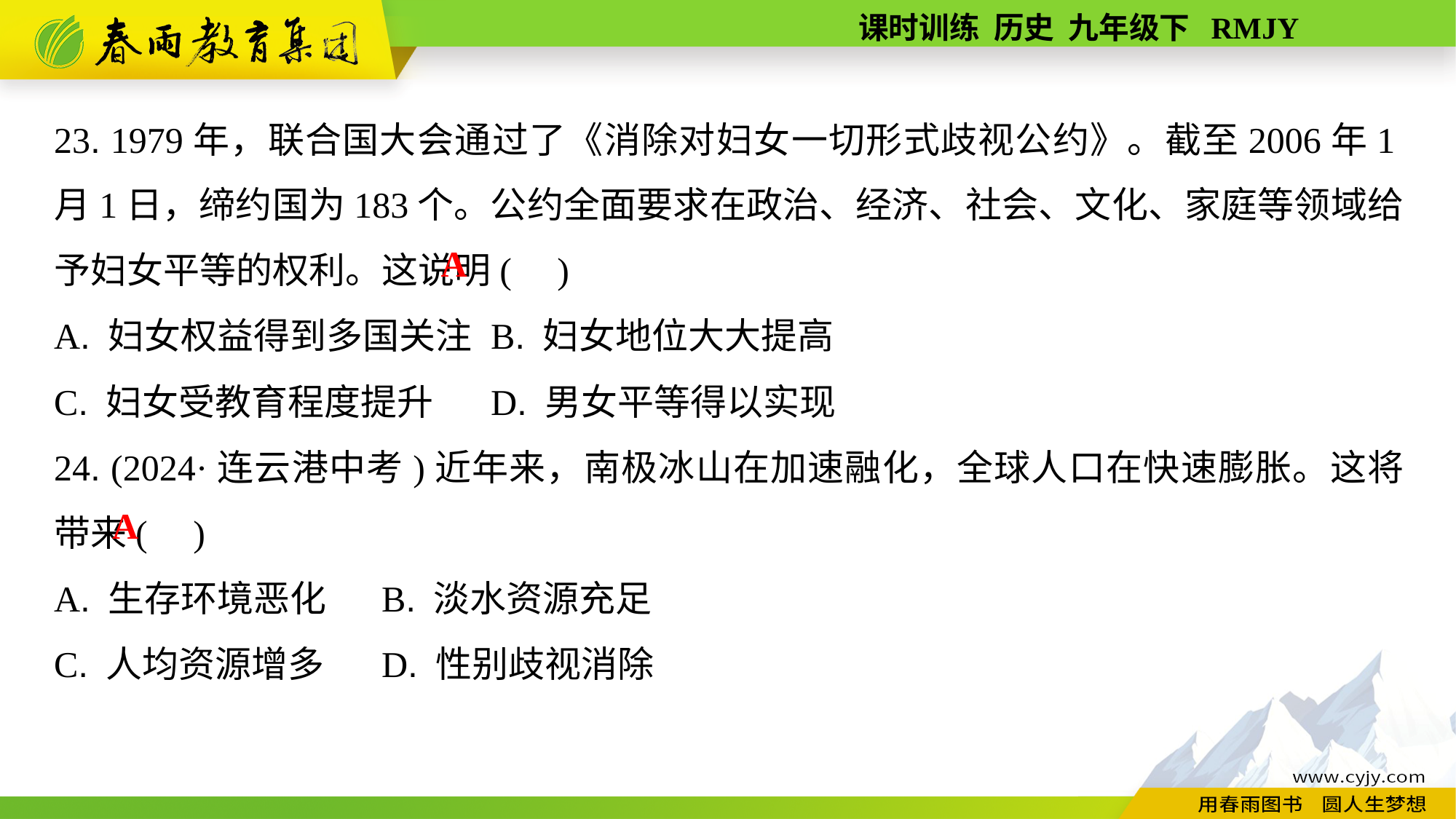

23. 1979年，联合国大会通过了《消除对妇女一切形式歧视公约》。截至2006年1月1日，缔约国为183个。公约全面要求在政治、经济、社会、文化、家庭等领域给予妇女平等的权利。这说明(     )
A. 妇女权益得到多国关注	B. 妇女地位大大提高
C. 妇女受教育程度提升	D. 男女平等得以实现
24. (2024·连云港中考)近年来，南极冰山在加速融化，全球人口在快速膨胀。这将带来(     )
A. 生存环境恶化	B. 淡水资源充足
C. 人均资源增多	D. 性别歧视消除
A
A